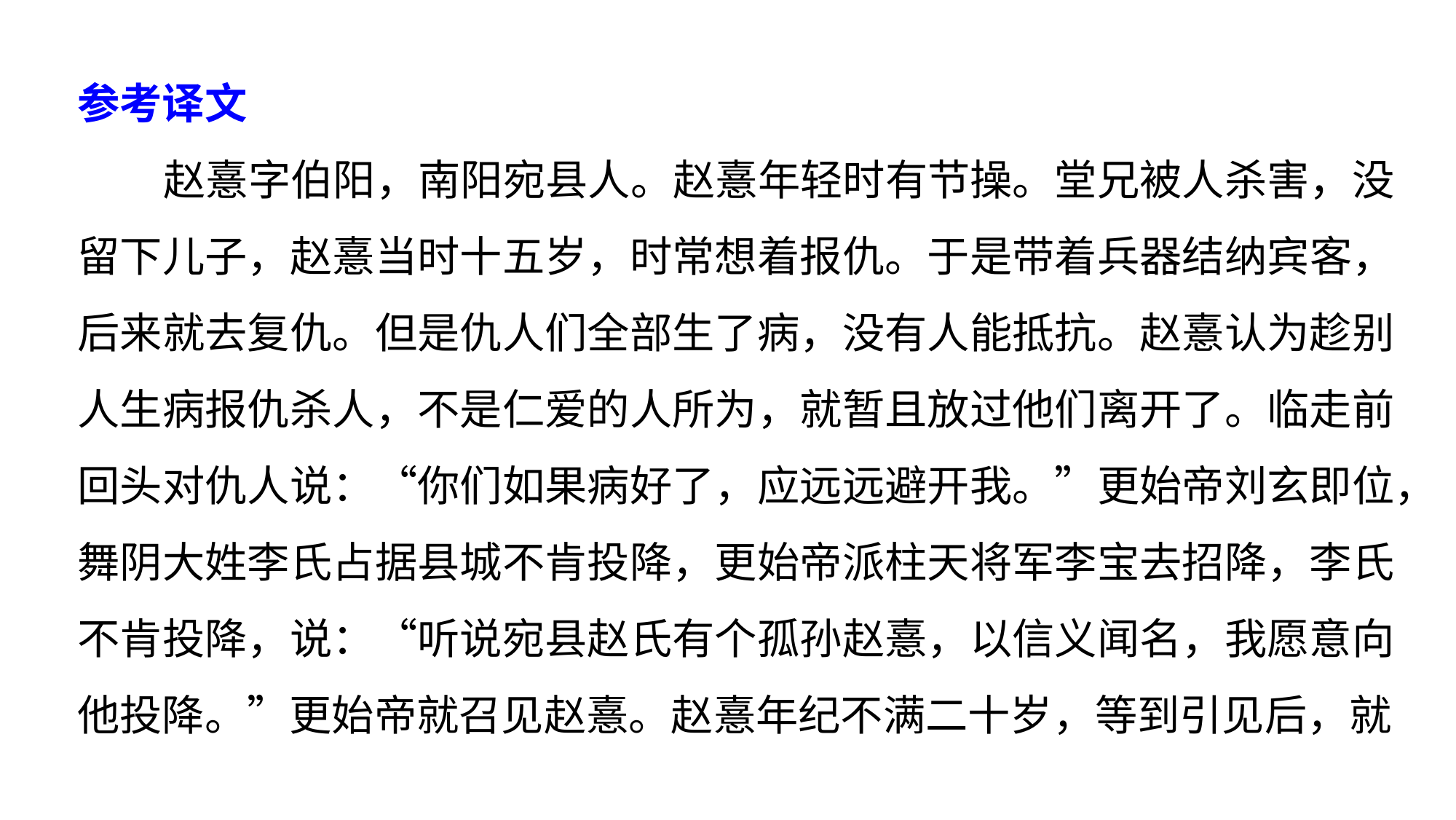

参考译文
赵憙字伯阳，南阳宛县人。赵憙年轻时有节操。堂兄被人杀害，没留下儿子，赵憙当时十五岁，时常想着报仇。于是带着兵器结纳宾客，后来就去复仇。但是仇人们全部生了病，没有人能抵抗。赵憙认为趁别人生病报仇杀人，不是仁爱的人所为，就暂且放过他们离开了。临走前回头对仇人说：“你们如果病好了，应远远避开我。”更始帝刘玄即位，舞阴大姓李氏占据县城不肯投降，更始帝派柱天将军李宝去招降，李氏不肯投降，说：“听说宛县赵氏有个孤孙赵憙，以信义闻名，我愿意向他投降。”更始帝就召见赵憙。赵憙年纪不满二十岁，等到引见后，就